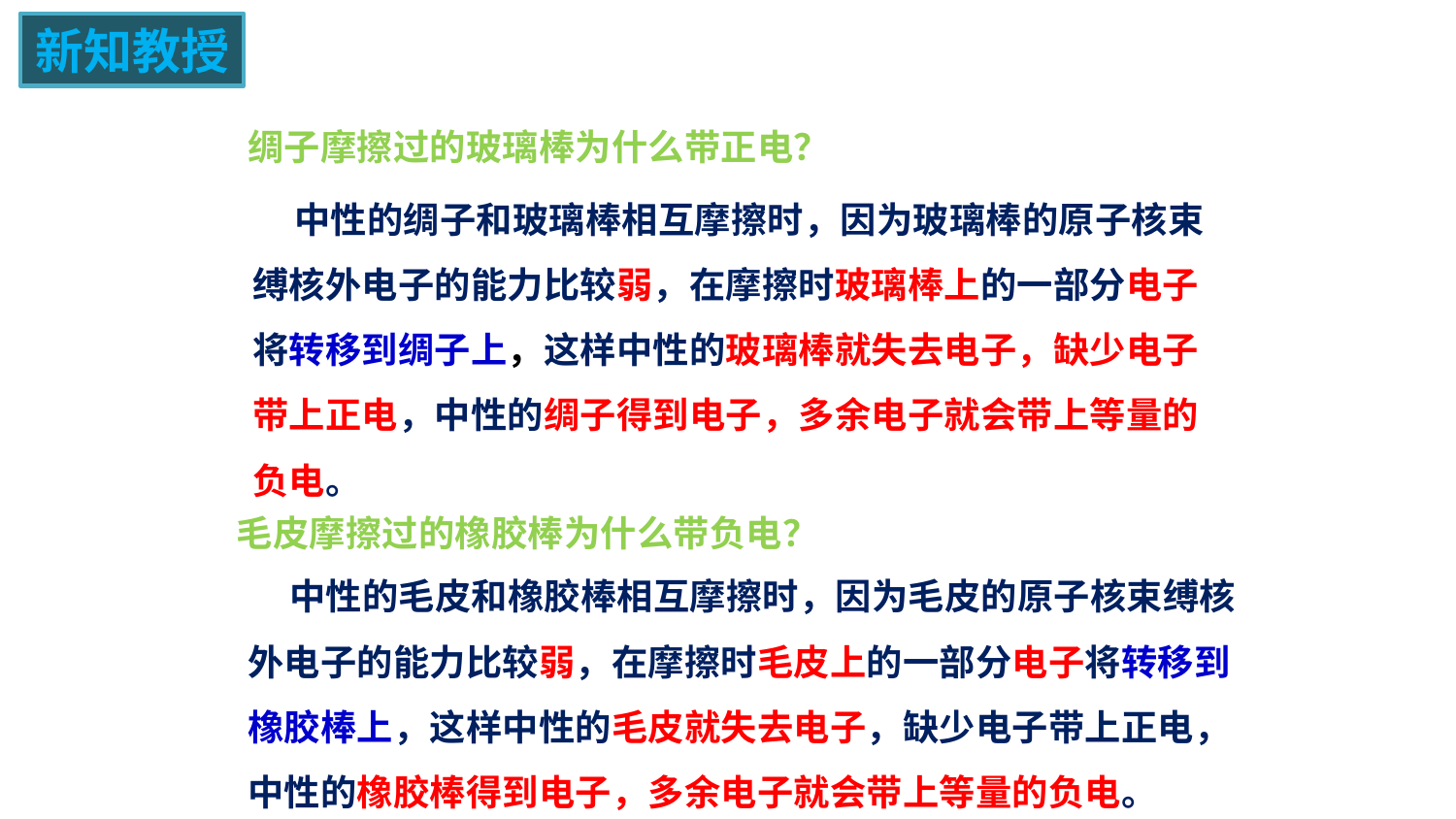

新知教授
绸子摩擦过的玻璃棒为什么带正电？
    中性的绸子和玻璃棒相互摩擦时，因为玻璃棒的原子核束缚核外电子的能力比较弱，在摩擦时玻璃棒上的一部分电子将转移到绸子上，这样中性的玻璃棒就失去电子，缺少电子带上正电，中性的绸子得到电子，多余电子就会带上等量的负电。
毛皮摩擦过的橡胶棒为什么带负电？
    中性的毛皮和橡胶棒相互摩擦时，因为毛皮的原子核束缚核外电子的能力比较弱，在摩擦时毛皮上的一部分电子将转移到橡胶棒上，这样中性的毛皮就失去电子，缺少电子带上正电，中性的橡胶棒得到电子，多余电子就会带上等量的负电。